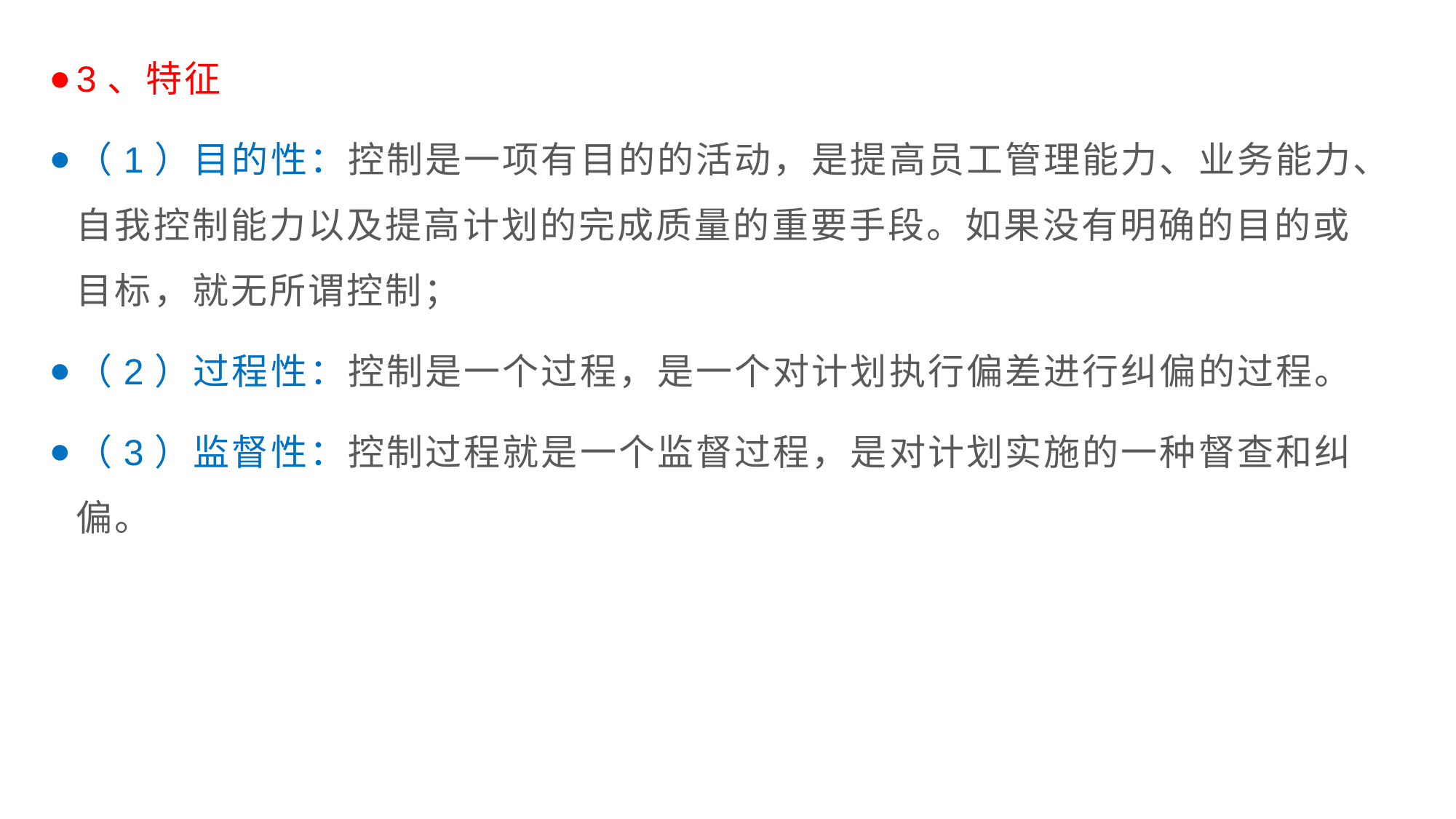

3、特征
（1）目的性：控制是一项有目的的活动，是提高员工管理能力、业务能力、自我控制能力以及提高计划的完成质量的重要手段。如果没有明确的目的或目标，就无所谓控制；
（2）过程性：控制是一个过程，是一个对计划执行偏差进行纠偏的过程。
（3）监督性：控制过程就是一个监督过程，是对计划实施的一种督查和纠偏。

13